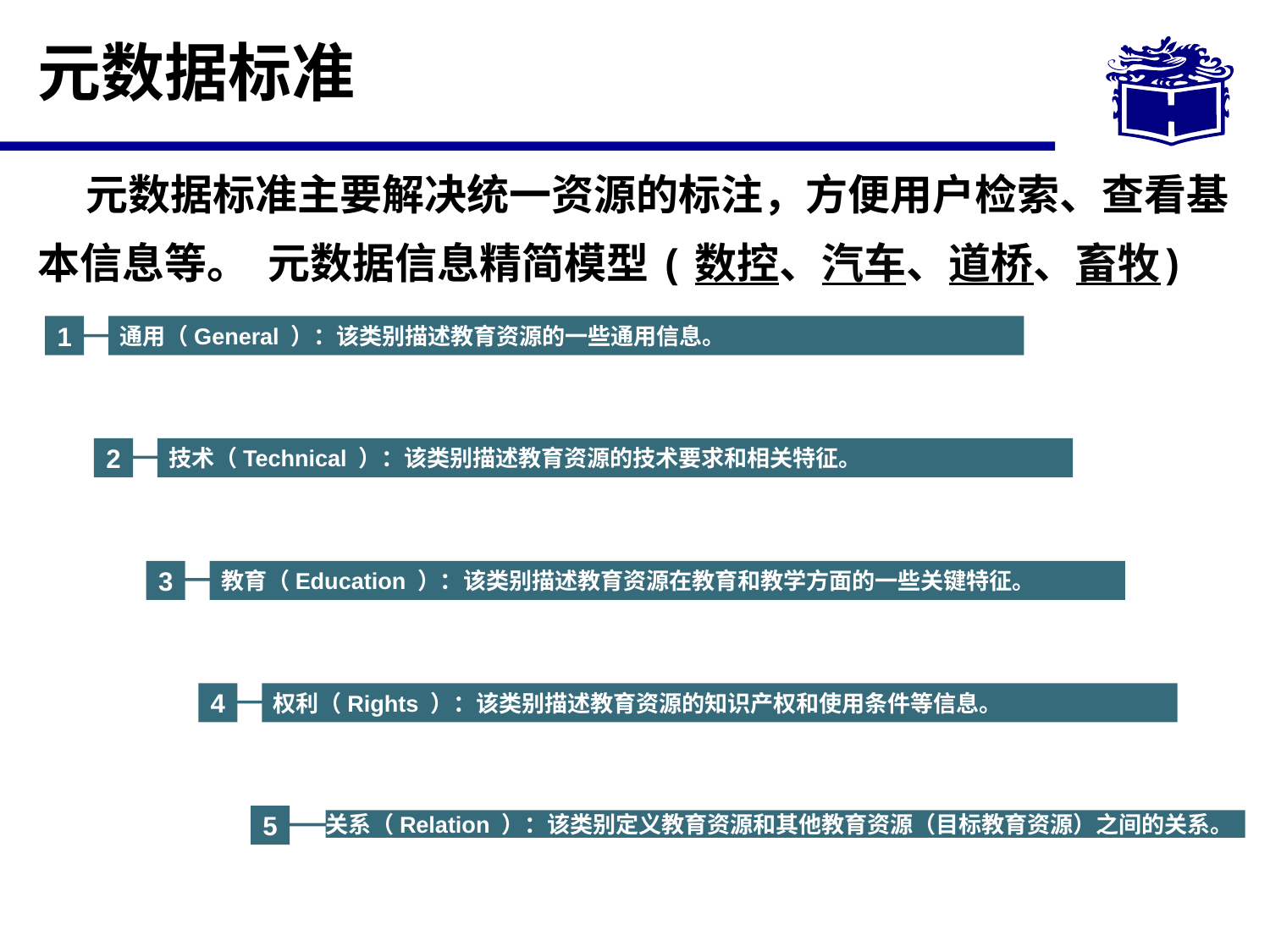

元数据标准
    元数据标准主要解决统一资源的标注，方便用户检索、查看基本信息等。  元数据信息精简模型(数控、汽车、道桥、畜牧)

1

通用（General ）：该类别描述教育资源的一些通用信息。

2

技术（Technical ）：该类别描述教育资源的技术要求和相关特征。

3

教育（Education ）：该类别描述教育资源在教育和教学方面的一些关键特征。

4

权利（Rights ）：该类别描述教育资源的知识产权和使用条件等信息。

5
关系（Relation ）：该类别定义教育资源和其他教育资源（目标教育资源）之间的关系。